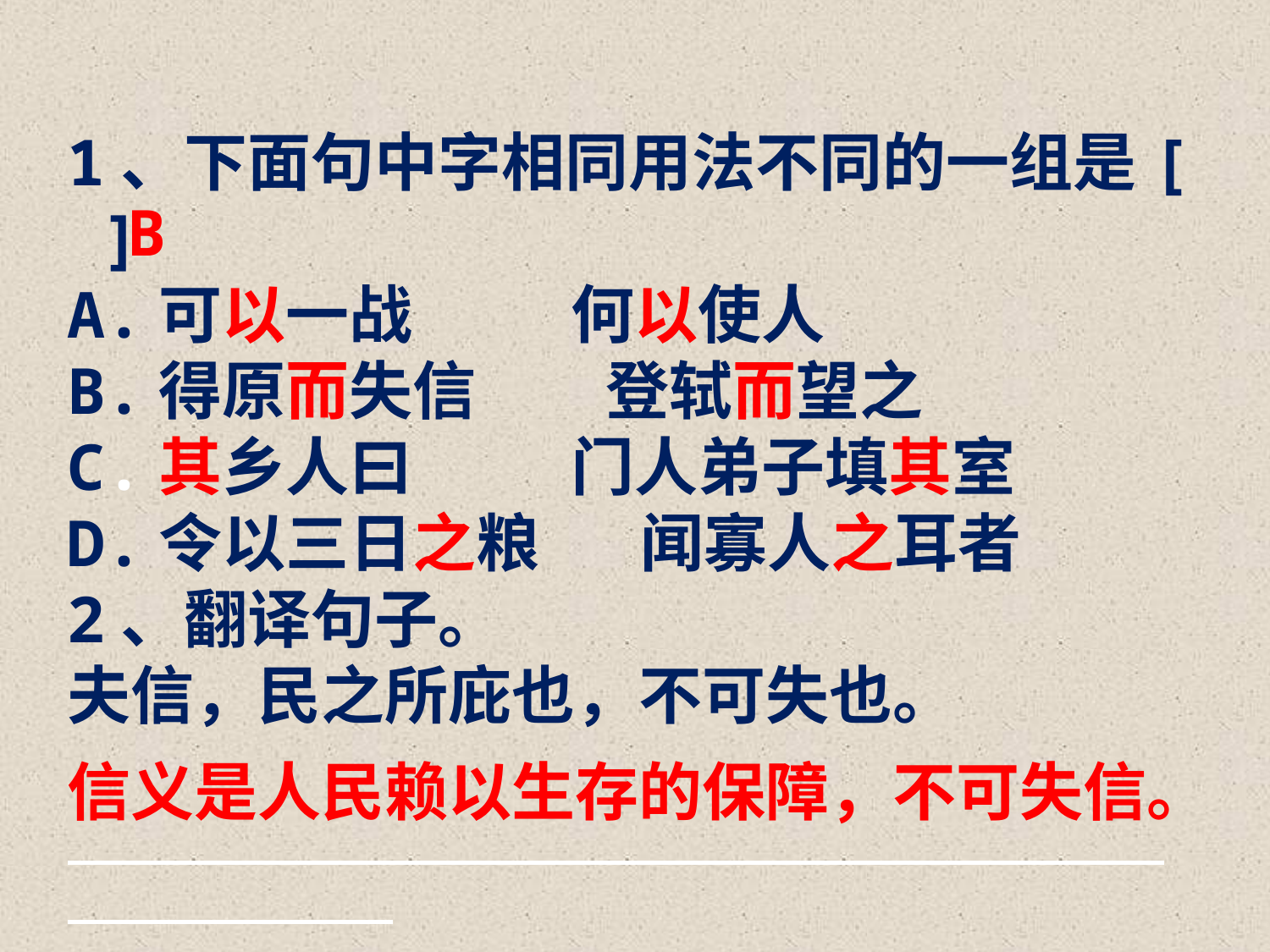

1、下面句中字相同用法不同的一组是[   ]
A.可以一战           何以使人
B.得原而失信         登轼而望之
C.其乡人曰           门人弟子填其室
D.令以三日之粮       闻寡人之耳者
2、翻译句子。
夫信，民之所庇也，不可失也。

B

信义是人民赖以生存的保障，不可失信。